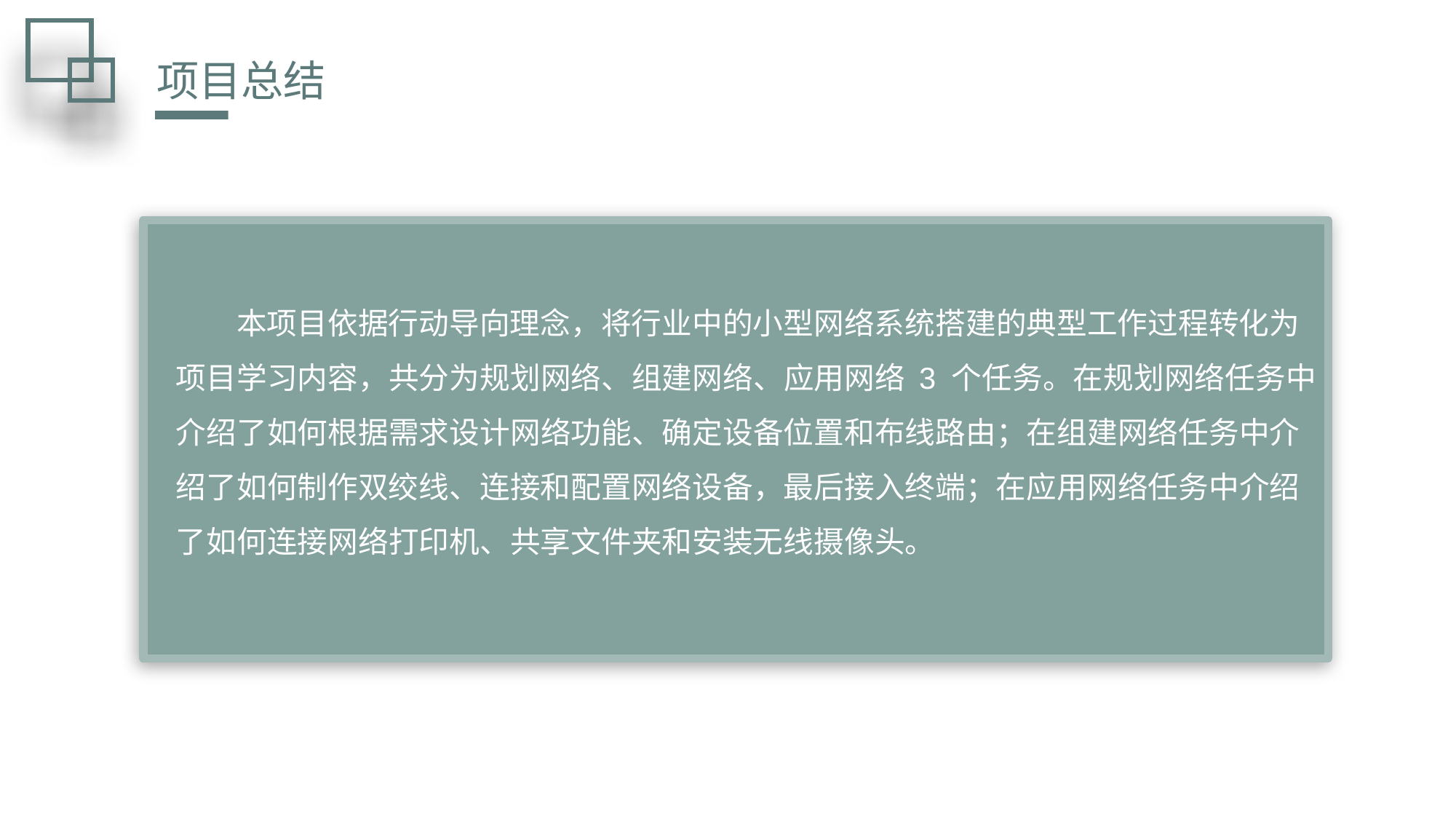

项目总结

本项目依据行动导向理念，将行业中的小型网络系统搭建的典型工作过程转化为项目学习内容，共分为规划网络、组建网络、应用网络 3 个任务。在规划网络任务中介绍了如何根据需求设计网络功能、确定设备位置和布线路由；在组建网络任务中介绍了如何制作双绞线、连接和配置网络设备，最后接入终端；在应用网络任务中介绍了如何连接网络打印机、共享文件夹和安装无线摄像头。